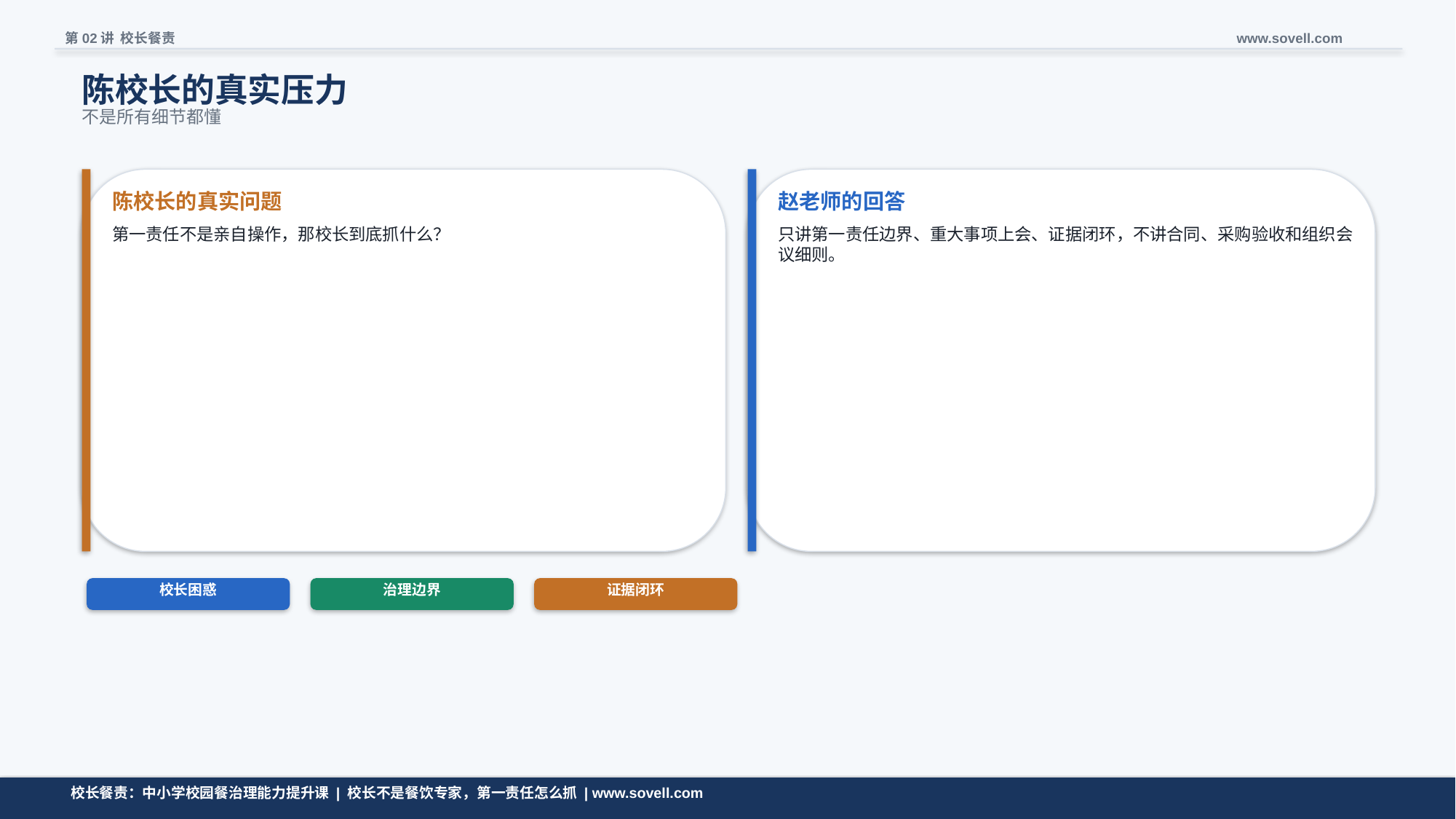

第02讲  校长餐责
www.sovell.com

陈校长的真实压力
不是所有细节都懂

陈校长的真实问题
赵老师的回答
第一责任不是亲自操作，那校长到底抓什么？
只讲第一责任边界、重大事项上会、证据闭环，不讲合同、采购验收和组织会议细则。

校长困惑
治理边界
证据闭环

问题先收窄，再进入模型。
校长餐责：中小学校园餐治理能力提升课 | 校长不是餐饮专家，第一责任怎么抓 | www.sovell.com